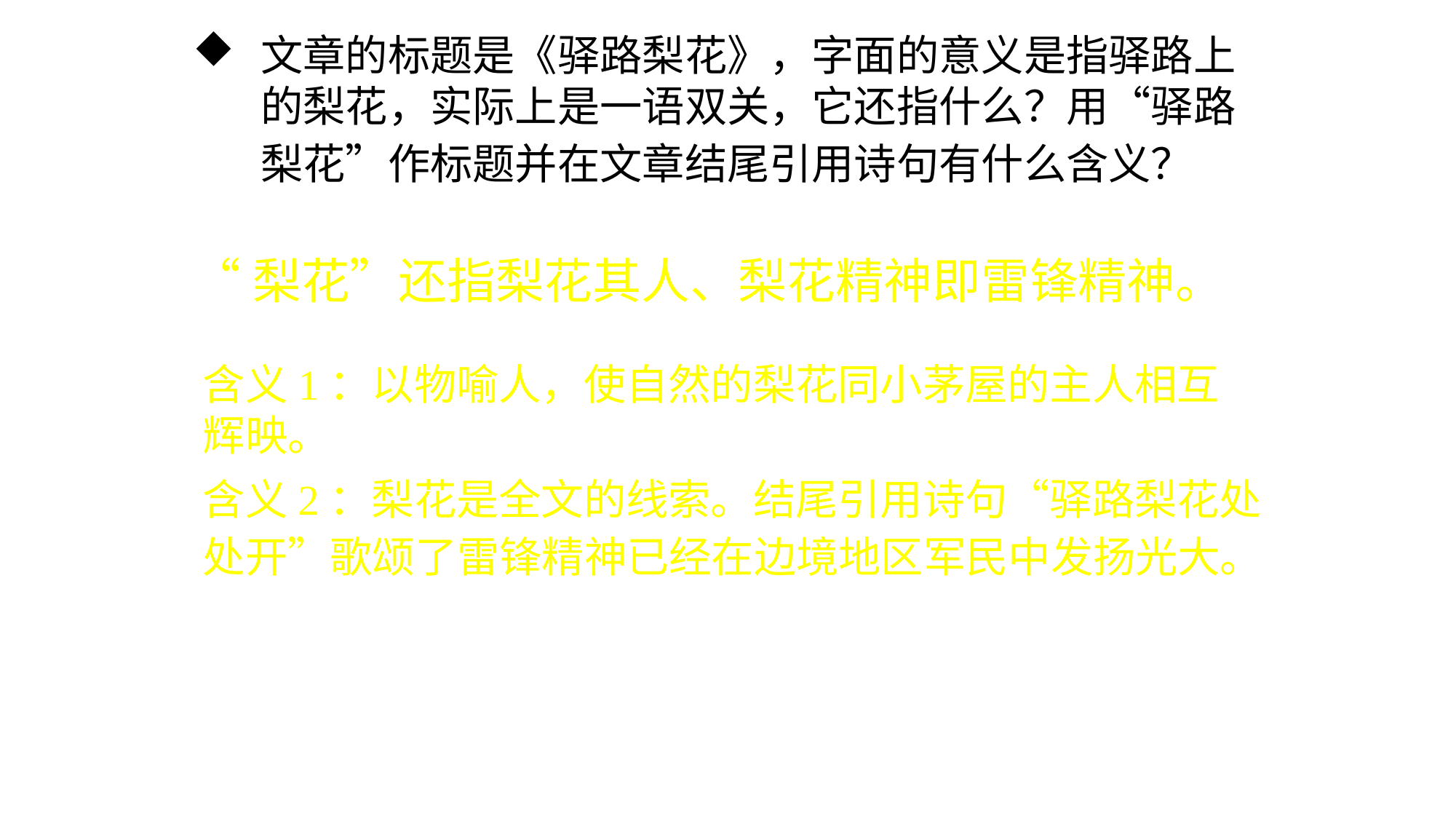

文章的标题是《驿路梨花》，字面的意义是指驿路上的梨花，实际上是一语双关，它还指什么？用“驿路梨花”作标题并在文章结尾引用诗句有什么含义？
“梨花”还指梨花其人、梨花精神即雷锋精神。

含义1：以物喻人，使自然的梨花同小茅屋的主人相互辉映。

含义2：梨花是全文的线索。结尾引用诗句“驿路梨花处处开”歌颂了雷锋精神已经在边境地区军民中发扬光大。